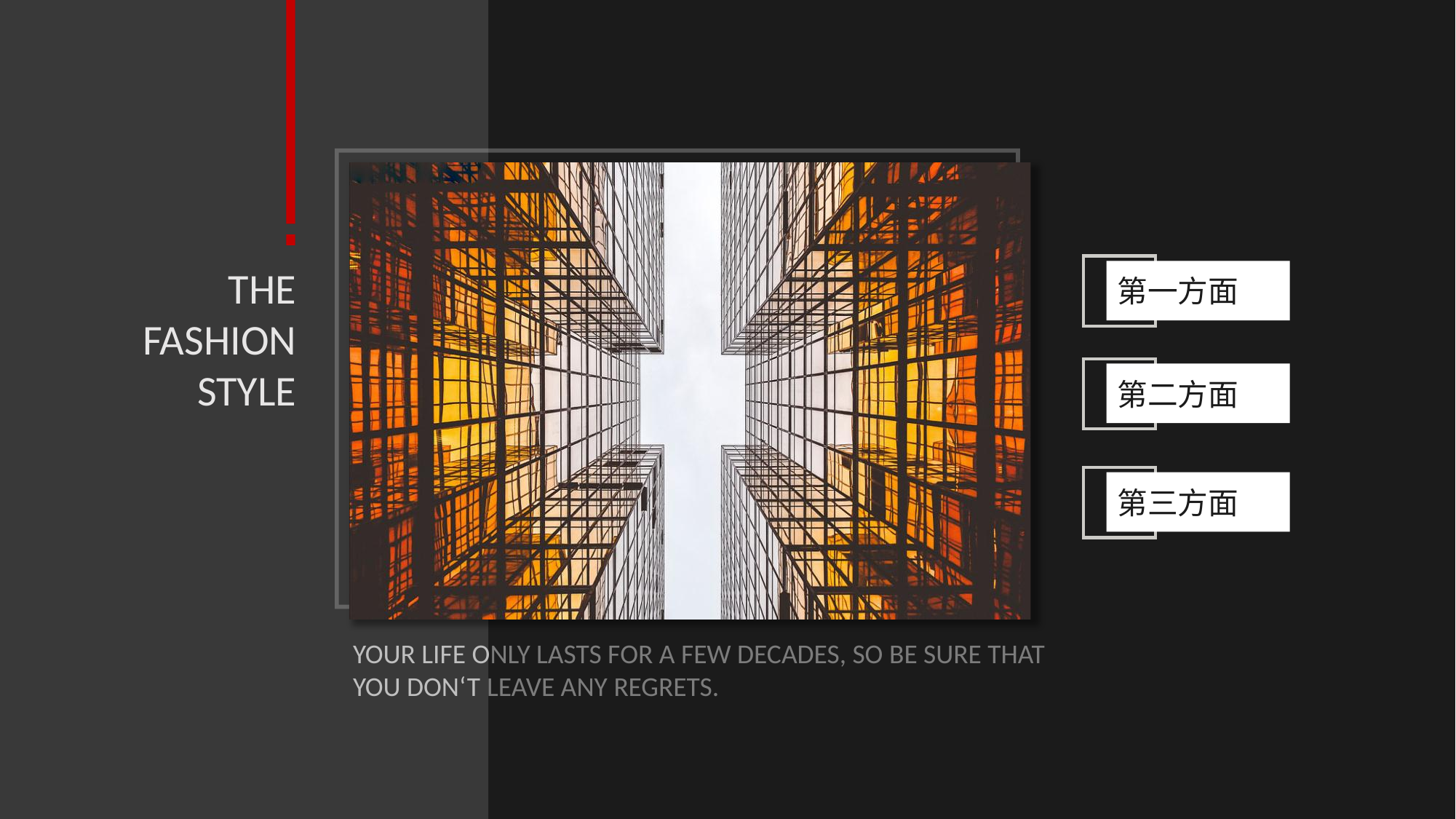

THE
FASHION
STYLE

第一方面

第二方面

第三方面
YOUR LIFE ONLY LASTS FOR A FEW DECADES, SO BE SURE THAT YOU DON‘T LEAVE ANY REGRETS.